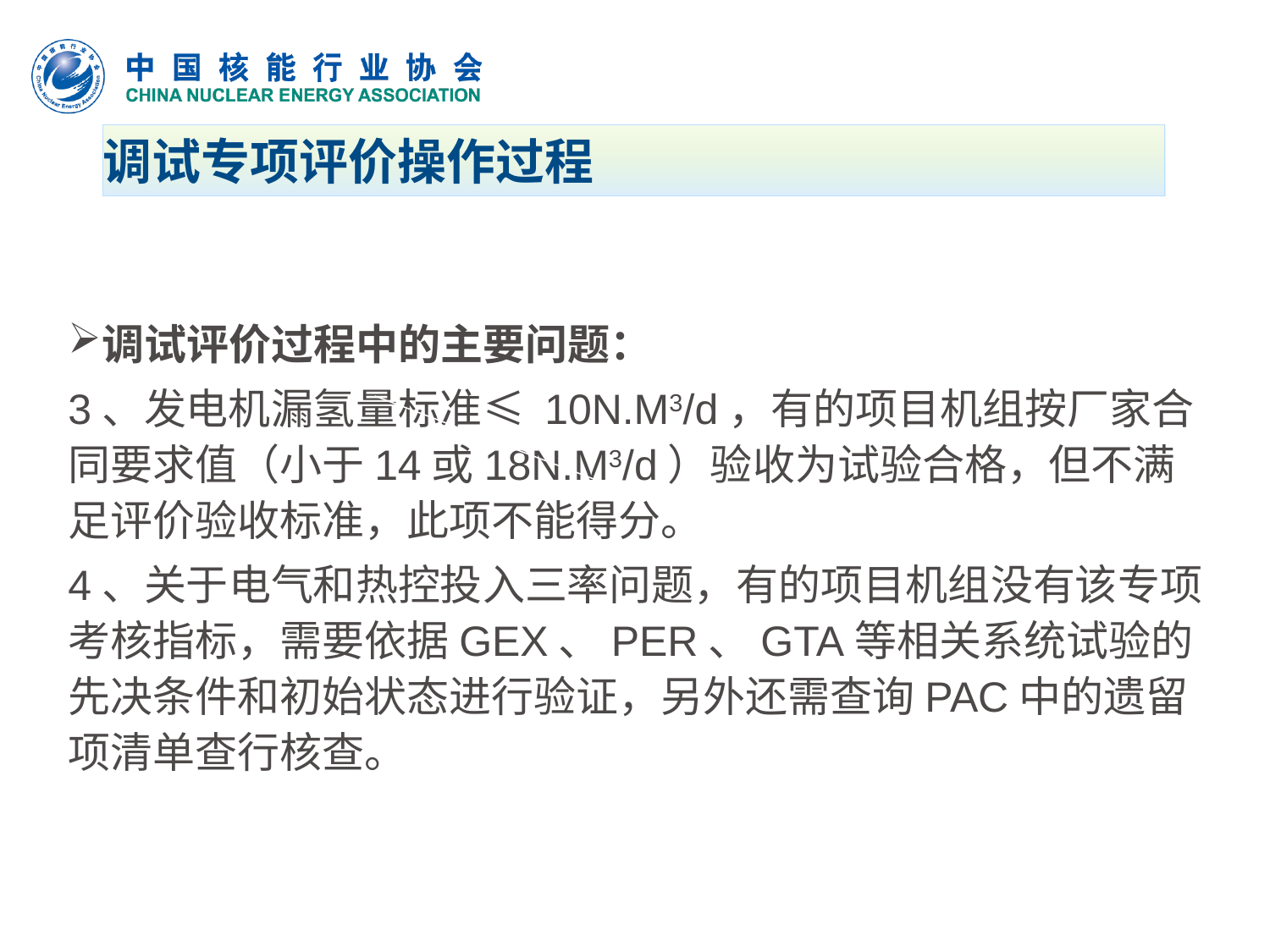

# 调试专项评价操作过程
调试评价过程中的主要问题：
3、发电机漏氢量标准≤ 10N.M3/d，有的项目机组按厂家合同要求值（小于14或18N.M3/d）验收为试验合格，但不满足评价验收标准，此项不能得分。
4、关于电气和热控投入三率问题，有的项目机组没有该专项考核指标，需要依据GEX、PER、GTA等相关系统试验的先决条件和初始状态进行验证，另外还需查询PAC中的遗留项清单查行核查。